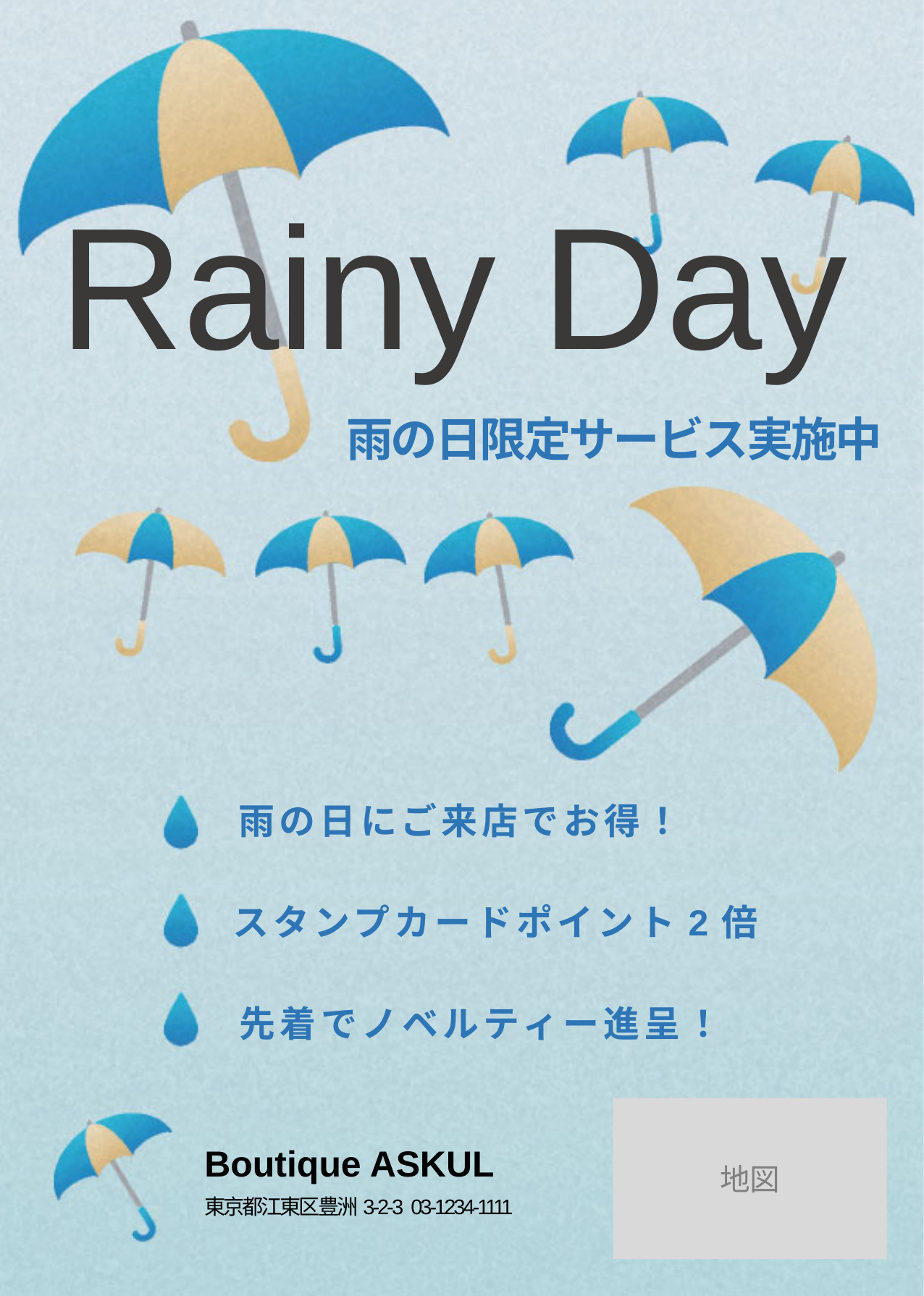

Rainy Day
雨の日限定サービス実施中
雨の日にご来店でお得！
スタンプカードポイント2倍
先着でノベルティー進呈！
地図
Boutique ASKUL
東京都江東区豊洲3-2-3  03-1234-1111